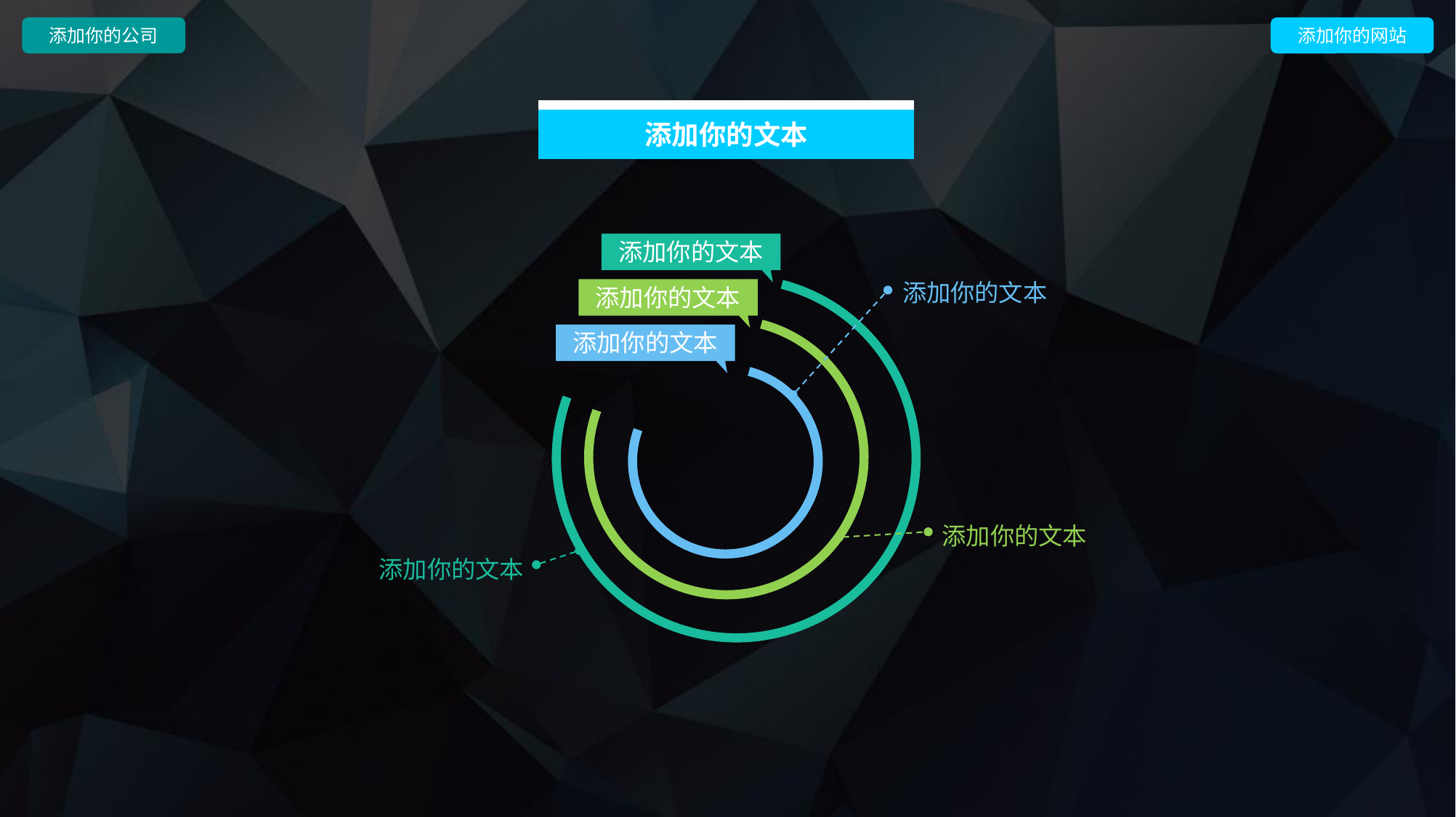

添加你的公司
添加你的网站

添加你的文本
添加你的文本
添加你的文本
添加你的文本

添加你的文本

添加你的文本
添加你的文本